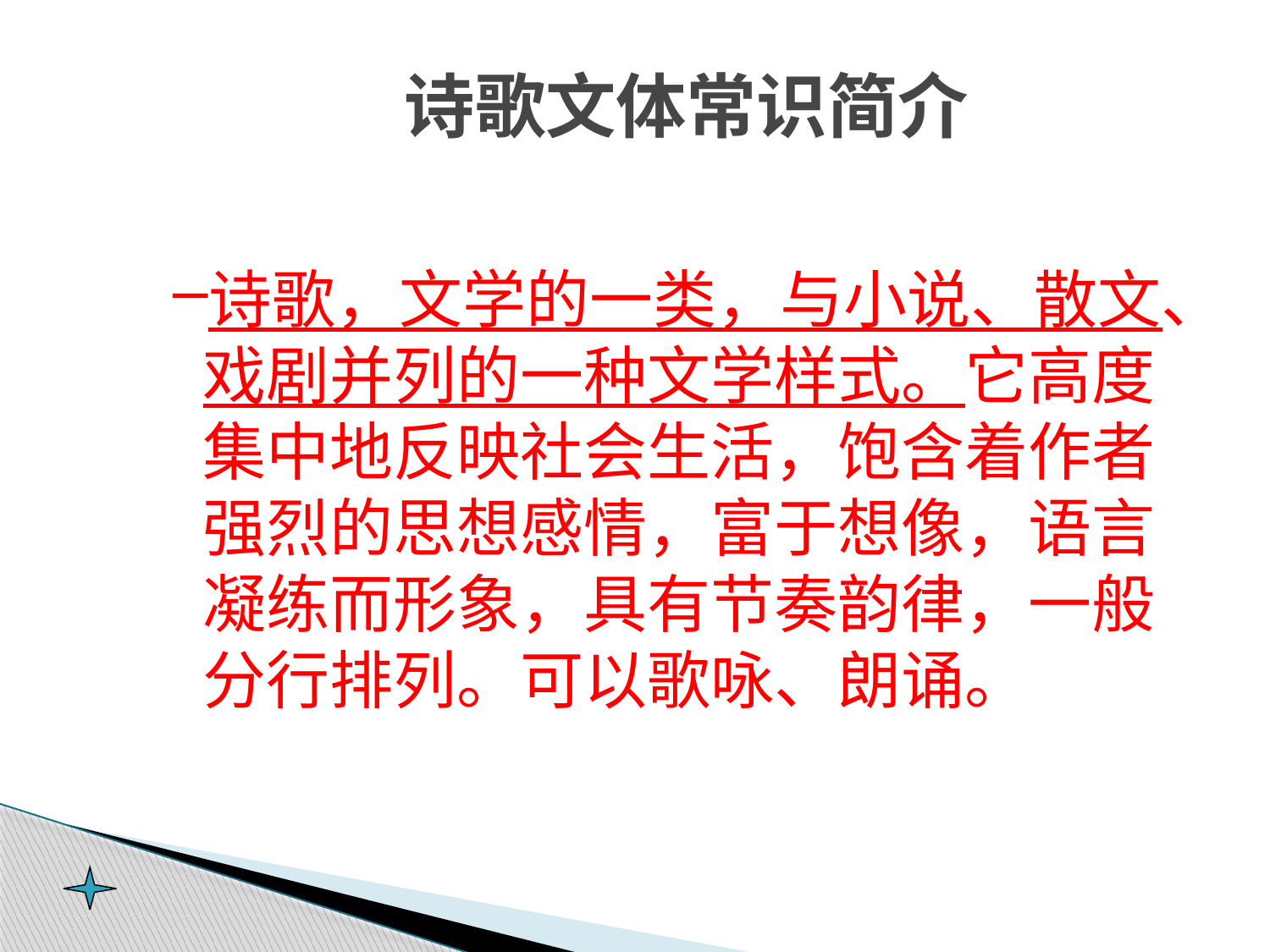

诗歌文体常识简介
诗歌，文学的一类，与小说、散文、戏剧并列的一种文学样式。它高度集中地反映社会生活，饱含着作者强烈的思想感情，富于想像，语言凝练而形象，具有节奏韵律，一般分行排列。可以歌咏、朗诵。